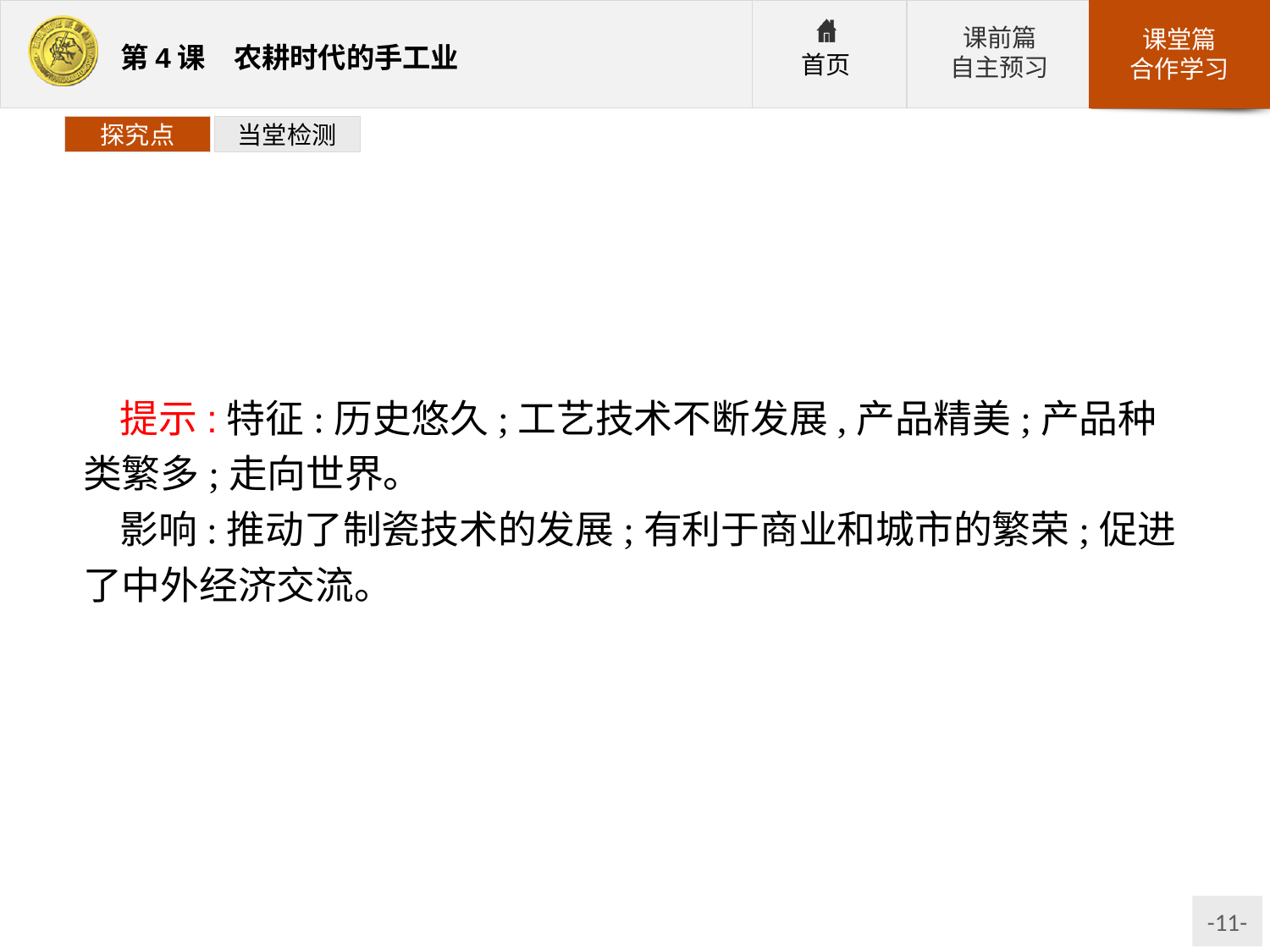

探究点
当堂检测
提示:特征:历史悠久;工艺技术不断发展,产品精美;产品种类繁多;走向世界。
影响:推动了制瓷技术的发展;有利于商业和城市的繁荣;促进了中外经济交流。